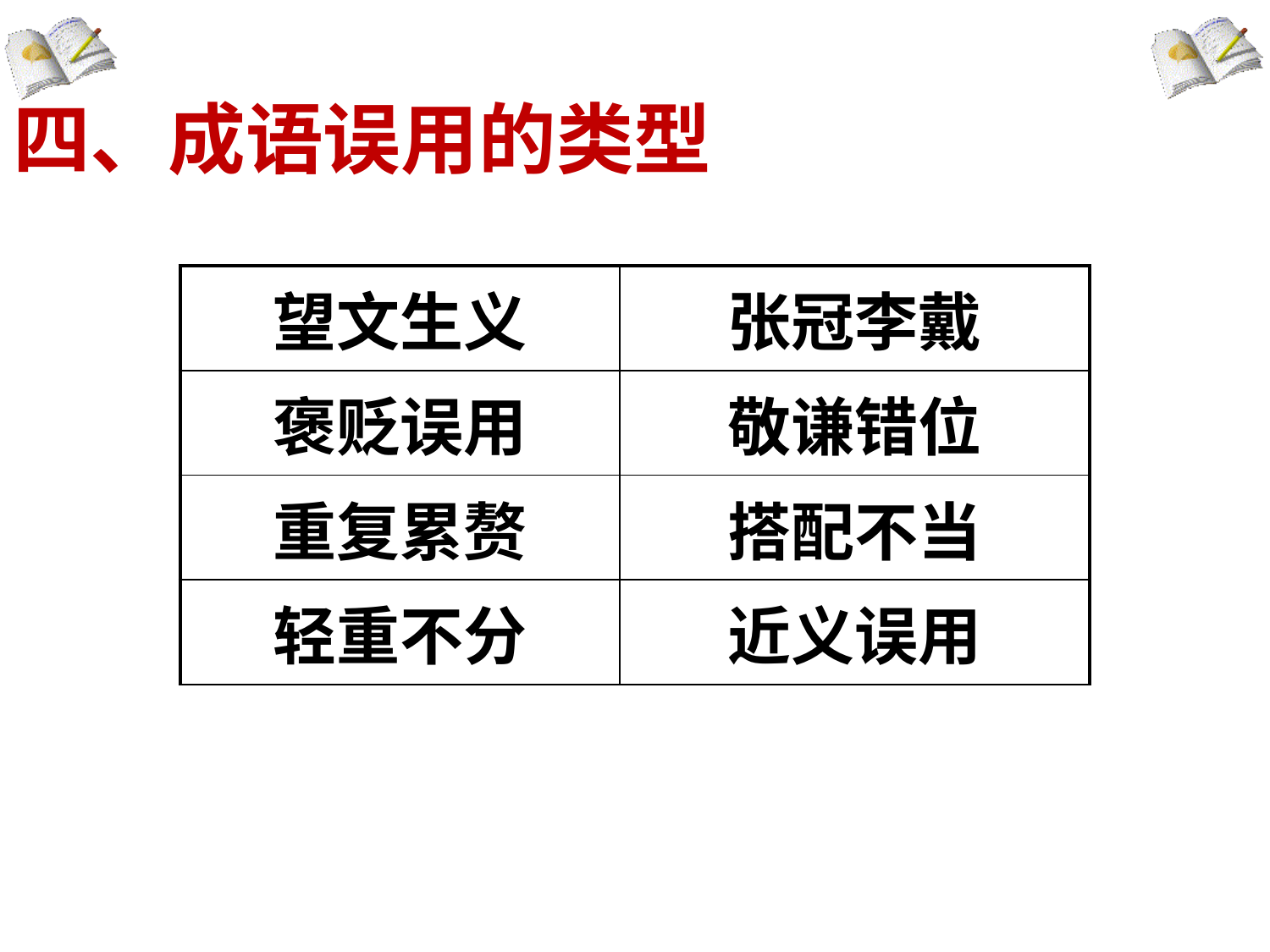

四、成语误用的类型
| 望文生义 | 张冠李戴 |
| --- | --- |
| 褒贬误用 | 敬谦错位 |
| 重复累赘 | 搭配不当 |
| 轻重不分 | 近义误用 |